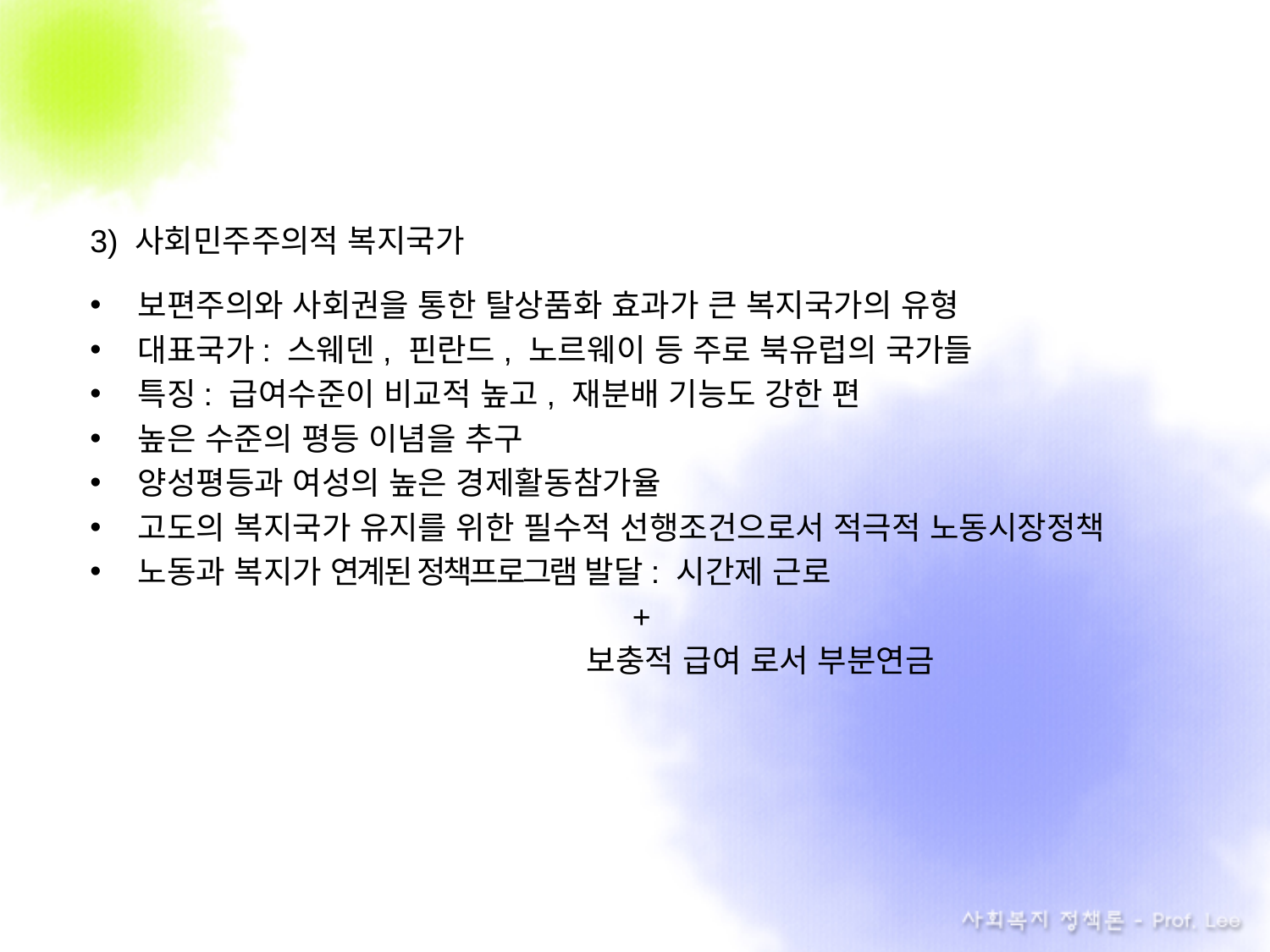

3) 사회민주주의적 복지국가

보편주의와 사회권을 통한 탈상품화 효과가 큰 복지국가의 유형
대표국가: 스웨덴, 핀란드, 노르웨이 등 주로 북유럽의 국가들
특징: 급여수준이 비교적 높고, 재분배 기능도 강한 편
높은 수준의 평등 이념을 추구
양성평등과 여성의 높은 경제활동참가율
고도의 복지국가 유지를 위한 필수적 선행조건으로서 적극적 노동시장정책
노동과 복지가 연계된 정책프로그램 발달: 시간제 근로
                                                             +
                                                       보충적 급여 로서 부분연금